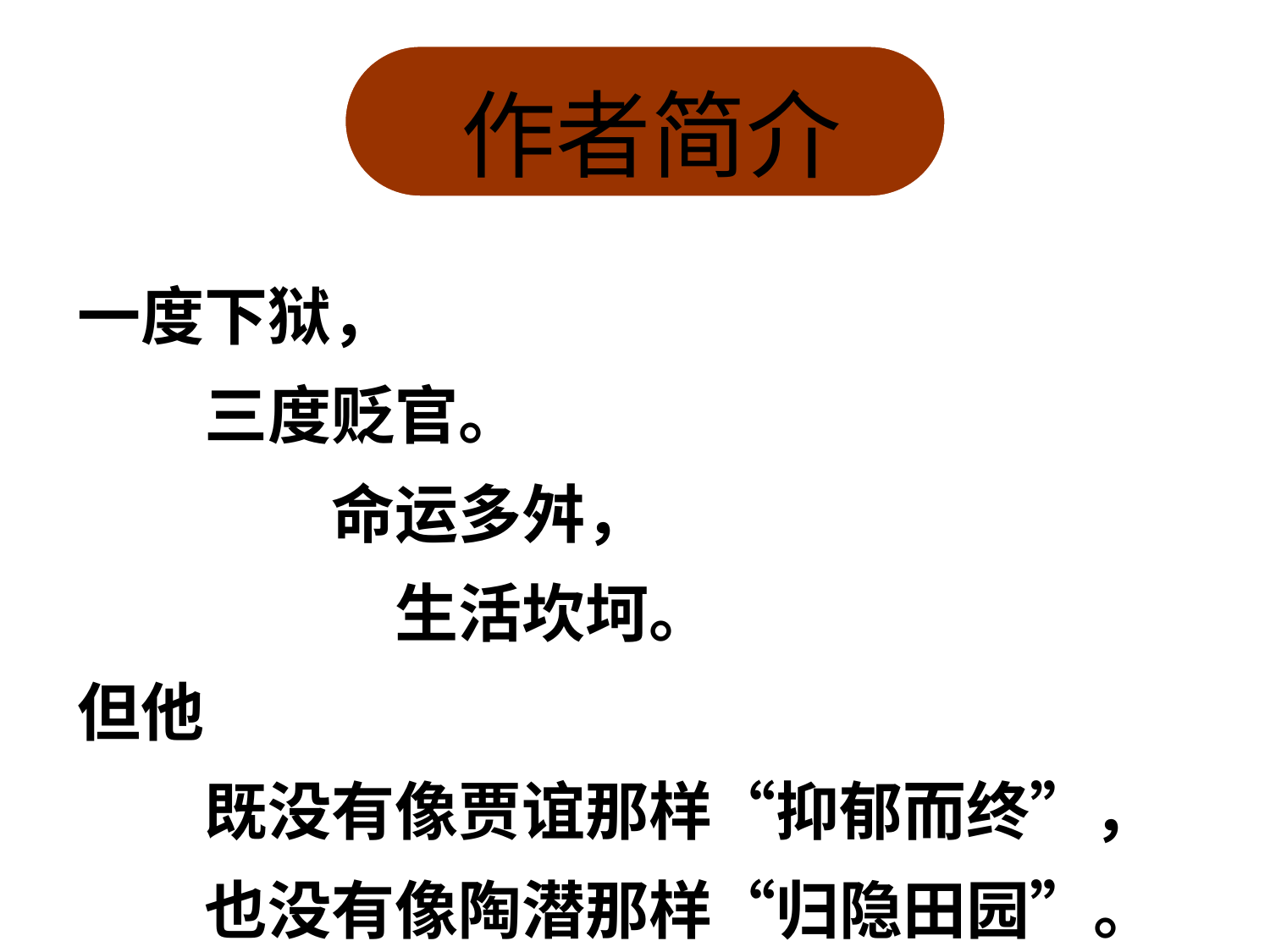

作者简介
一度下狱，
　　三度贬官。
　　　　命运多舛，
　　　　　生活坎坷。
但他
　　既没有像贾谊那样“抑郁而终”，
　　也没有像陶潜那样“归隐田园”。